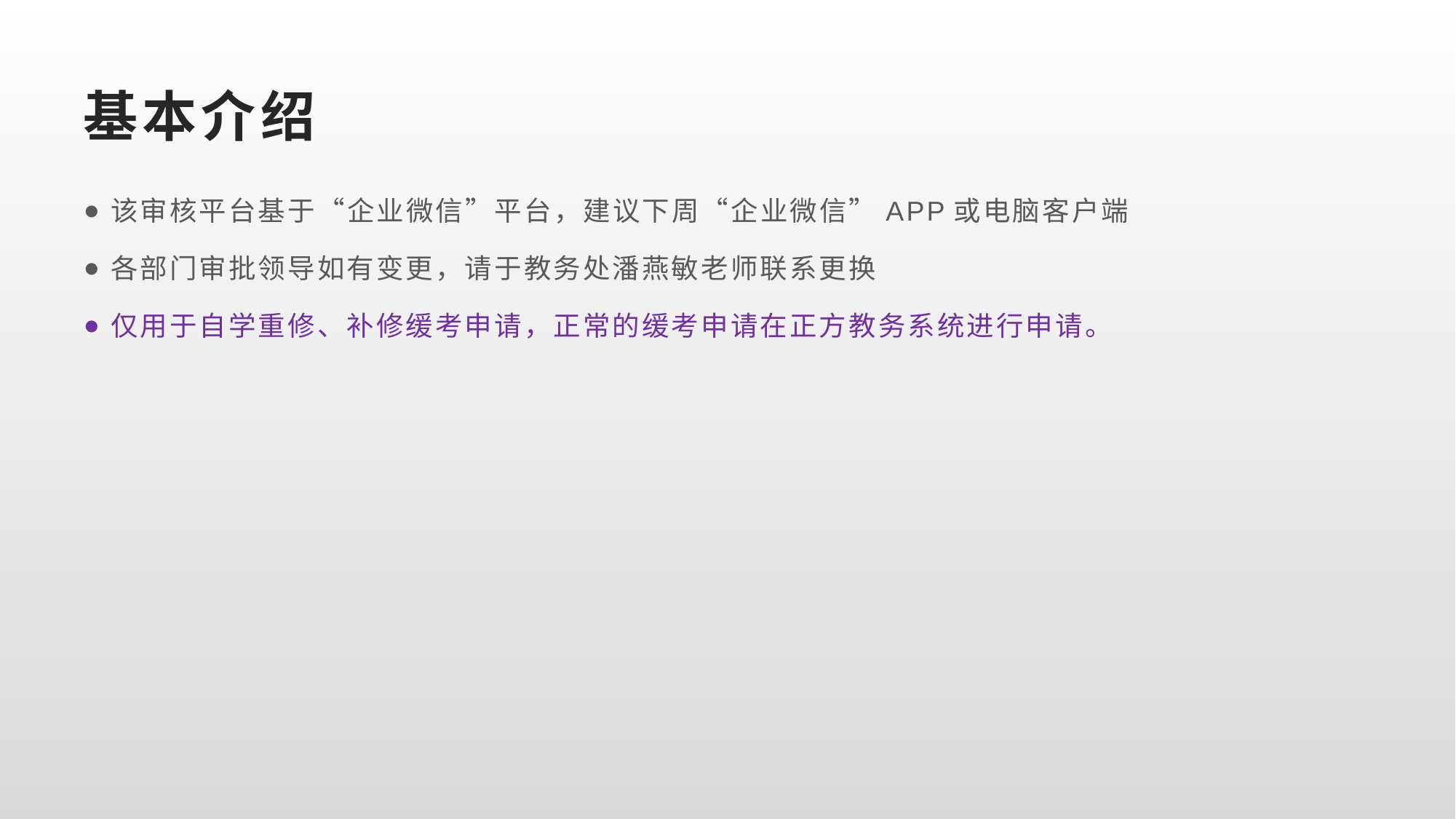

# 基本介绍
该审核平台基于“企业微信”平台，建议下周“企业微信”APP或电脑客户端
各部门审批领导如有变更，请于教务处潘燕敏老师联系更换
仅用于自学重修、补修缓考申请，正常的缓考申请在正方教务系统进行申请。